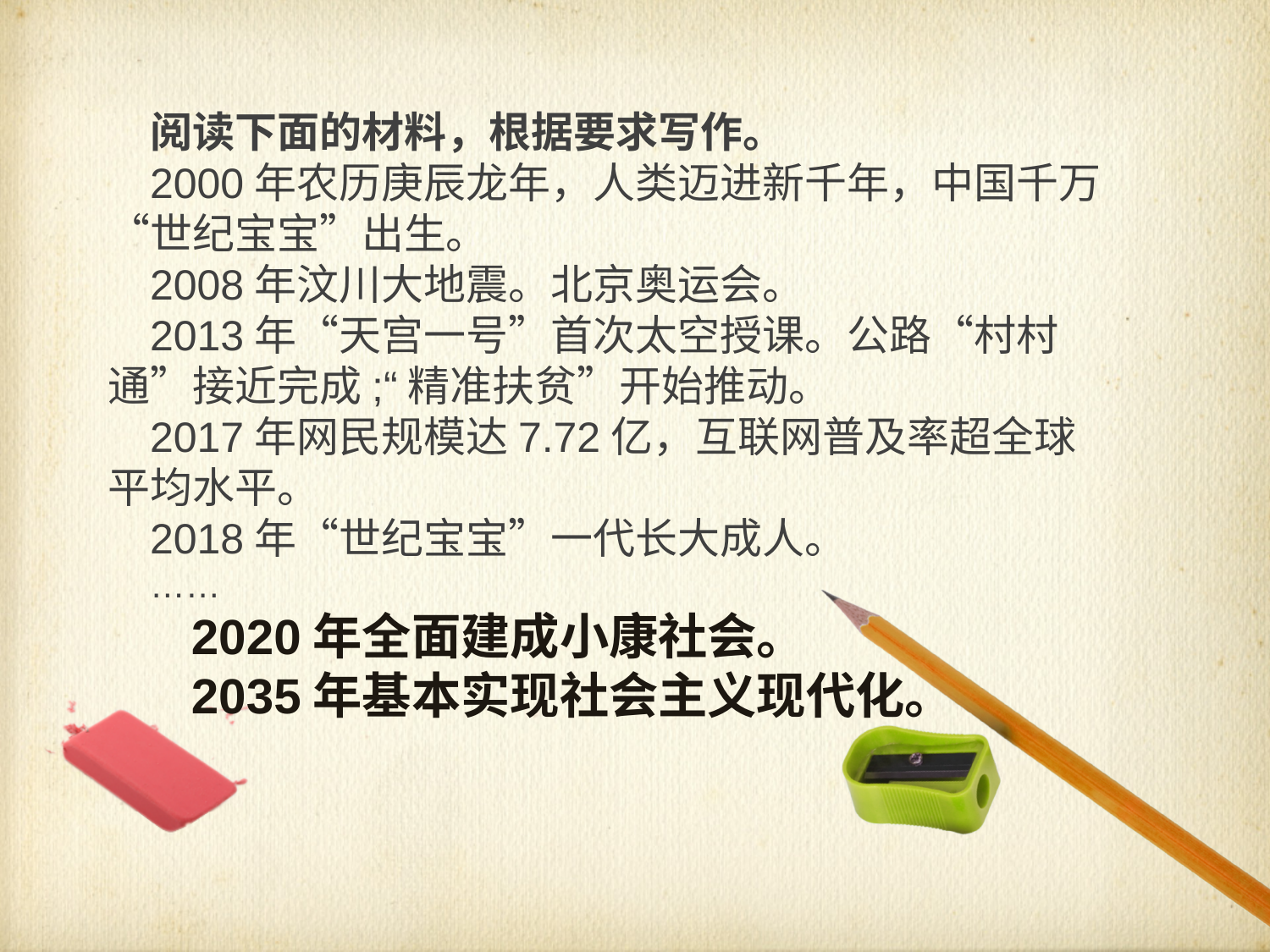

阅读下面的材料，根据要求写作。
2000年农历庚辰龙年，人类迈进新千年，中国千万“世纪宝宝”出生。
2008年汶川大地震。北京奥运会。
2013年“天宫一号”首次太空授课。公路“村村通”接近完成;“精准扶贫”开始推动。
2017年网民规模达7.72亿，互联网普及率超全球平均水平。
2018年“世纪宝宝”一代长大成人。
……
   2020年全面建成小康社会。
   2035年基本实现社会主义现代化。